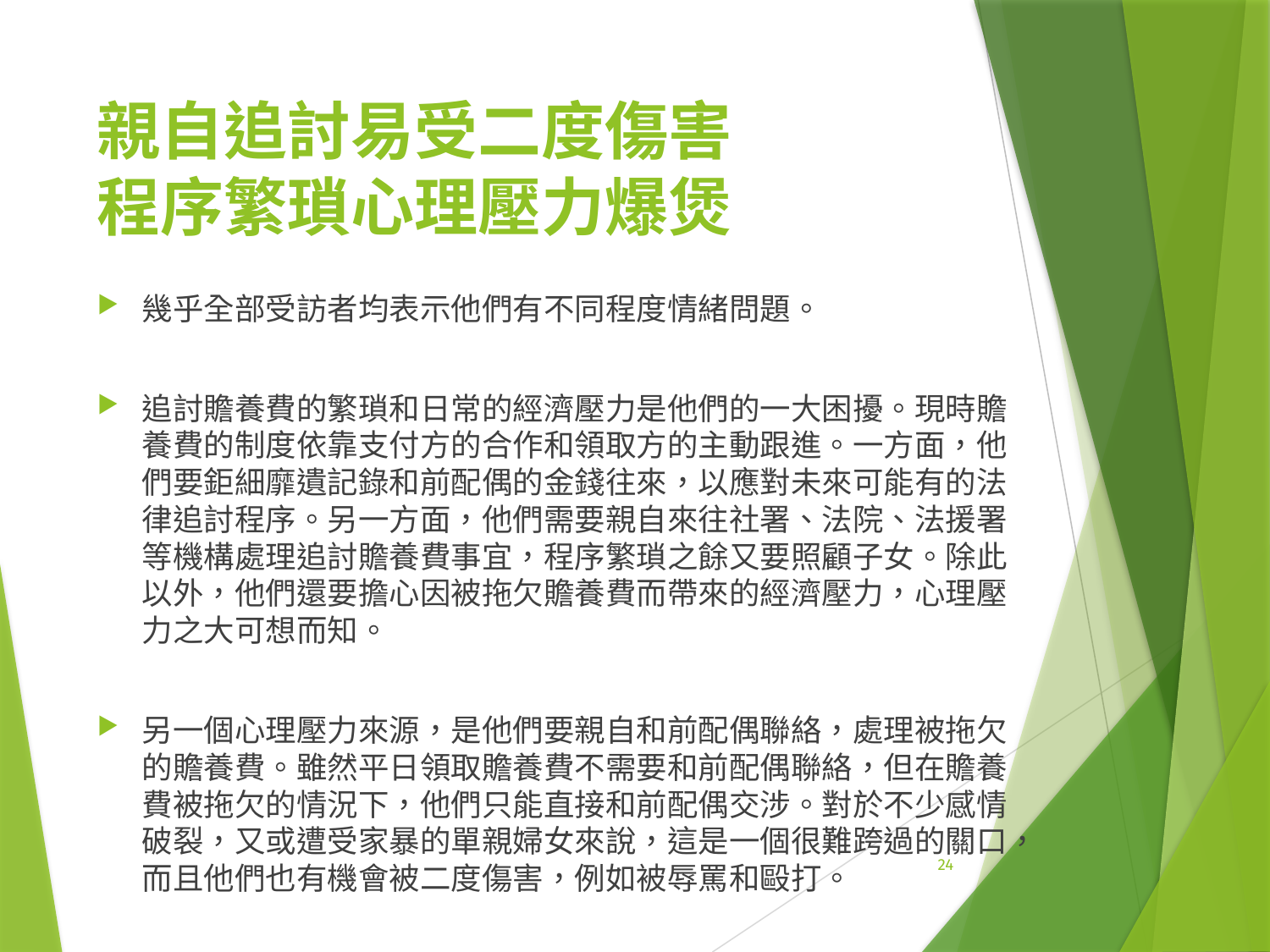

# 親自追討易受二度傷害 程序繁瑣心理壓力爆煲
幾乎全部受訪者均表示他們有不同程度情緒問題。

追討贍養費的繁瑣和日常的經濟壓力是他們的一大困擾。現時贍養費的制度依靠支付方的合作和領取方的主動跟進。一方面，他們要鉅細靡遺記錄和前配偶的金錢往來，以應對未來可能有的法律追討程序。另一方面，他們需要親自來往社署、法院、法援署等機構處理追討贍養費事宜，程序繁瑣之餘又要照顧子女。除此以外，他們還要擔心因被拖欠贍養費而帶來的經濟壓力，心理壓力之大可想而知。

另一個心理壓力來源，是他們要親自和前配偶聯絡，處理被拖欠的贍養費。雖然平日領取贍養費不需要和前配偶聯絡，但在贍養費被拖欠的情況下，他們只能直接和前配偶交涉。對於不少感情破裂，又或遭受家暴的單親婦女來說，這是一個很難跨過的關口，而且他們也有機會被二度傷害，例如被辱罵和毆打。

24